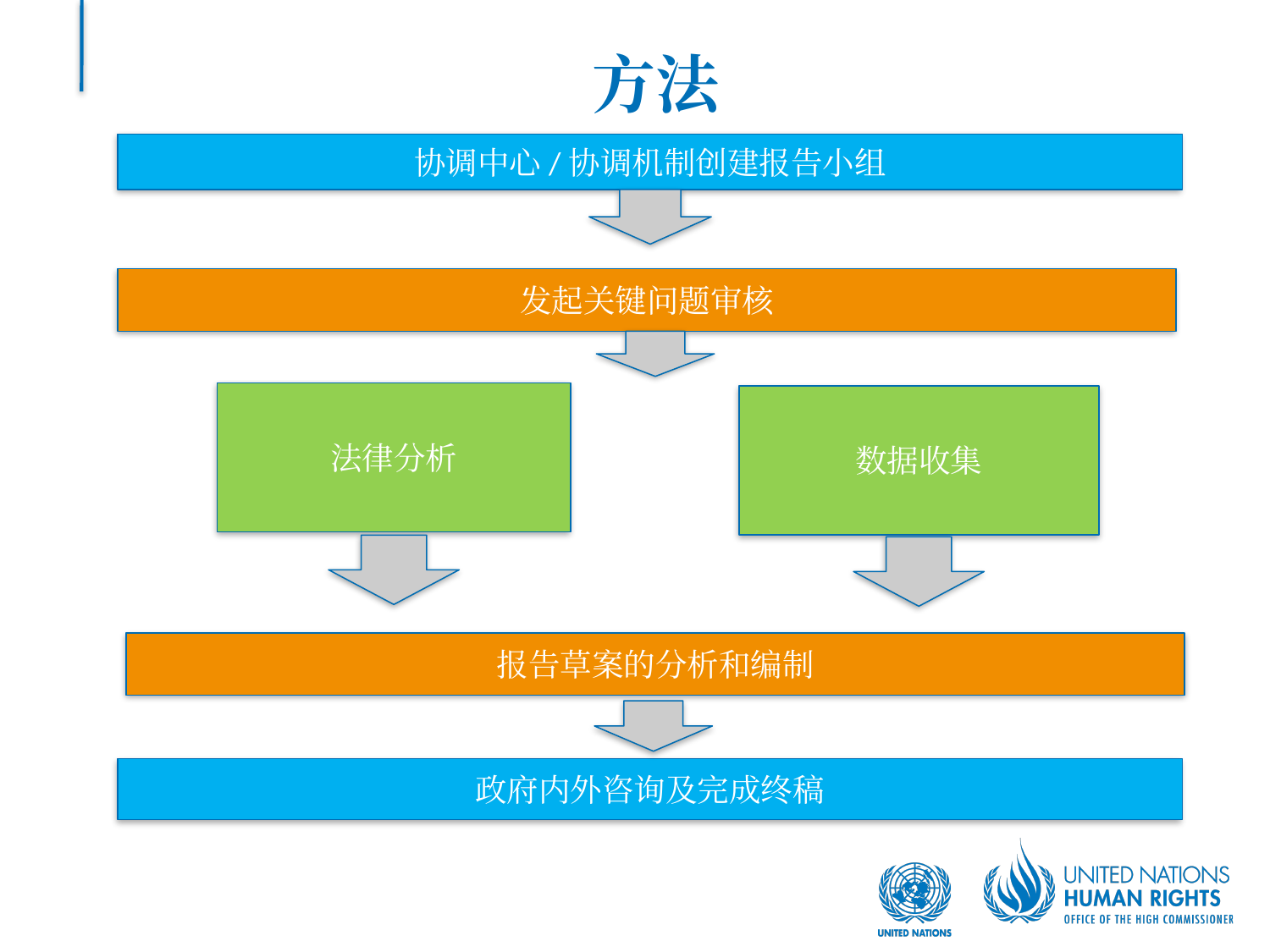

# 方法
协调中心/协调机制创建报告小组

发起关键问题审核

法律分析
数据收集

报告草案的分析和编制

政府内外咨询及完成终稿